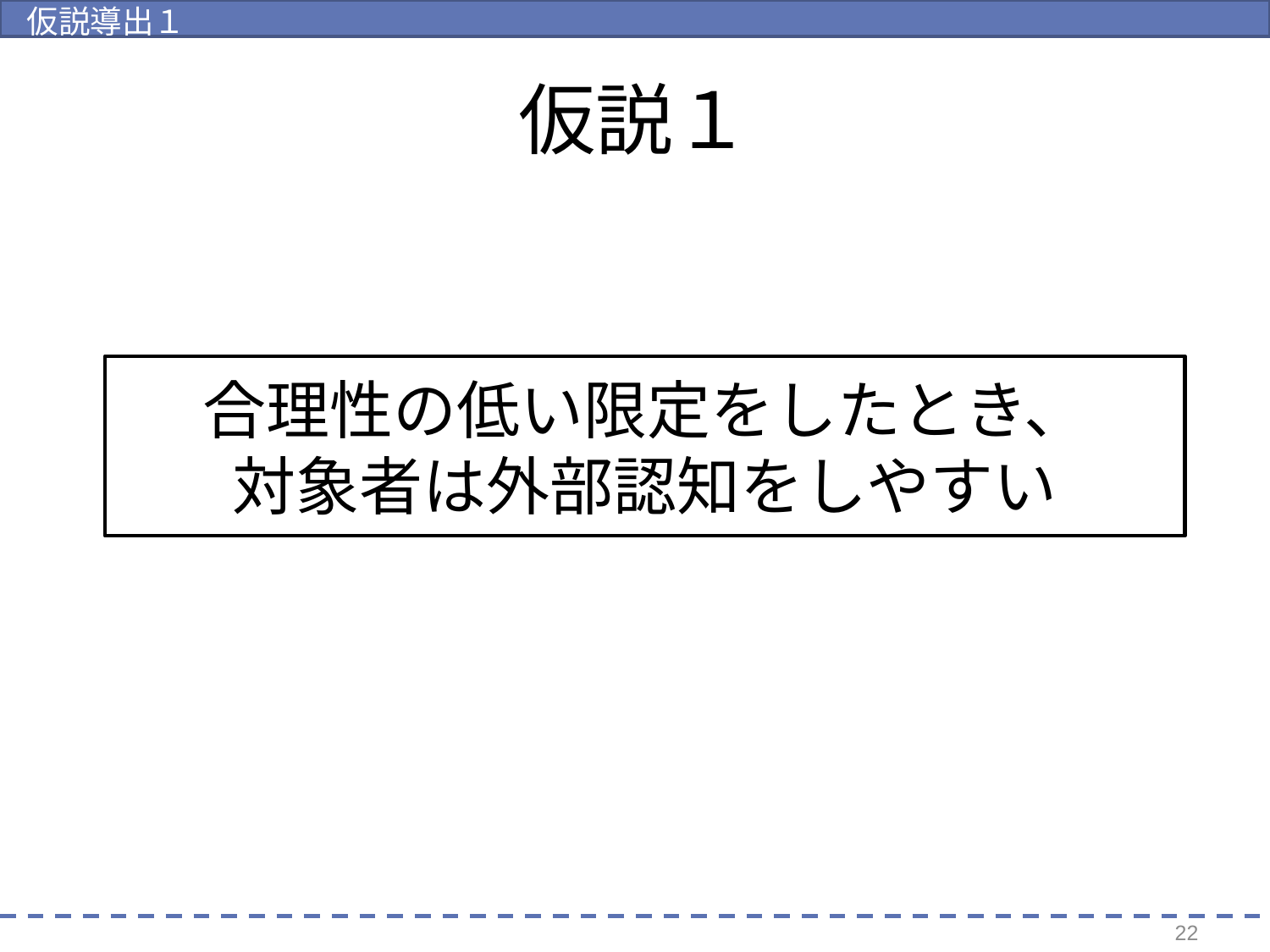

仮説導出１
# 仮説１
合理性の低い限定をしたとき、
対象者は外部認知をしやすい